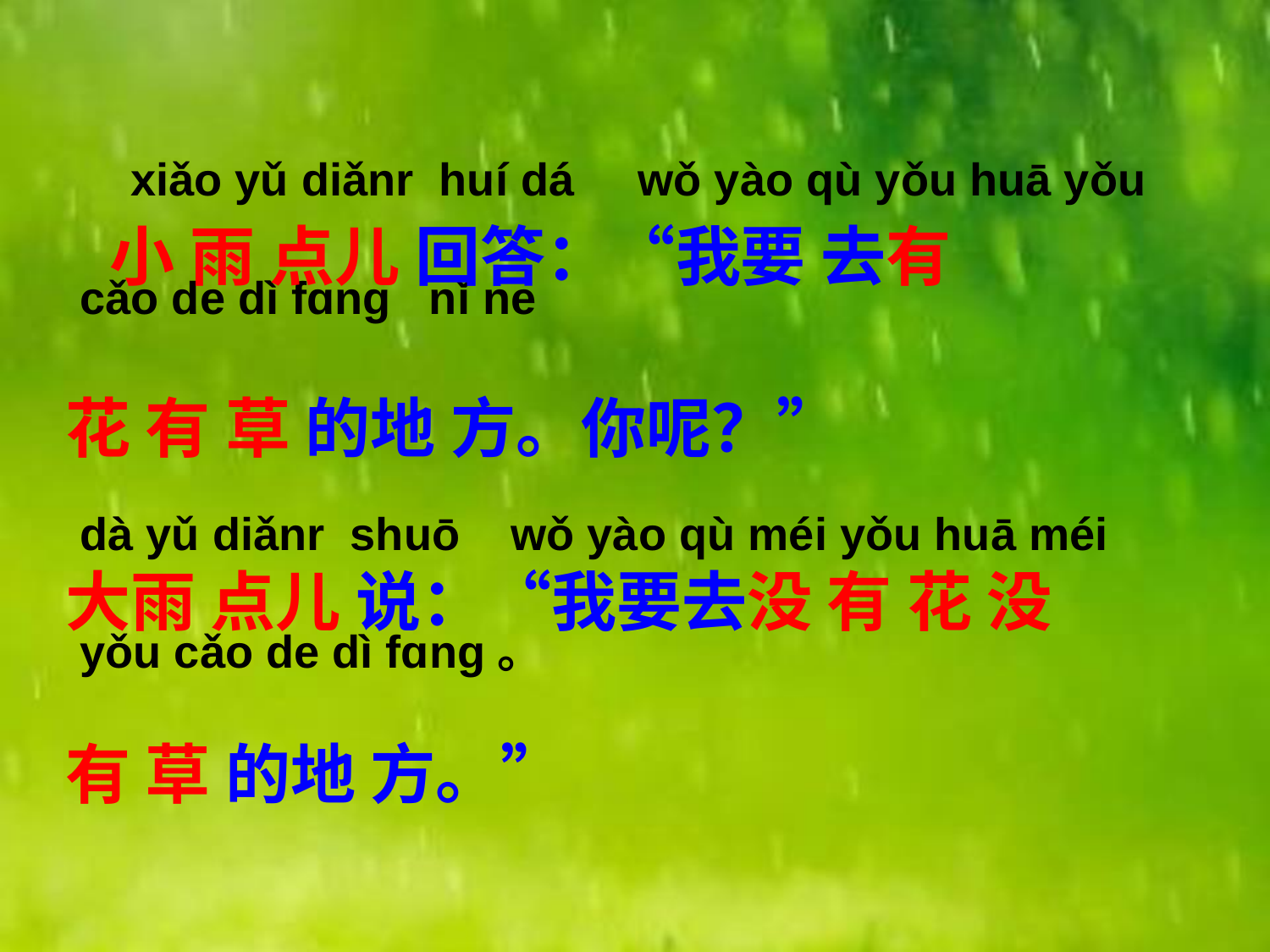

xiǎo yǔ diǎnr  huí dá     wǒ yào qù yǒu huā yǒu cǎo de dì fɑnɡ   nǐ ne

dà yǔ diǎnr  shuō    wǒ yào qù méi yǒu huā méi yǒu cǎo de dì fɑnɡ。
    小 雨 点儿 回答：“我要 去有
 花 有 草 的地 方。你呢？”
 大雨 点儿 说：“我要去没 有 花 没
 有 草 的地 方。”